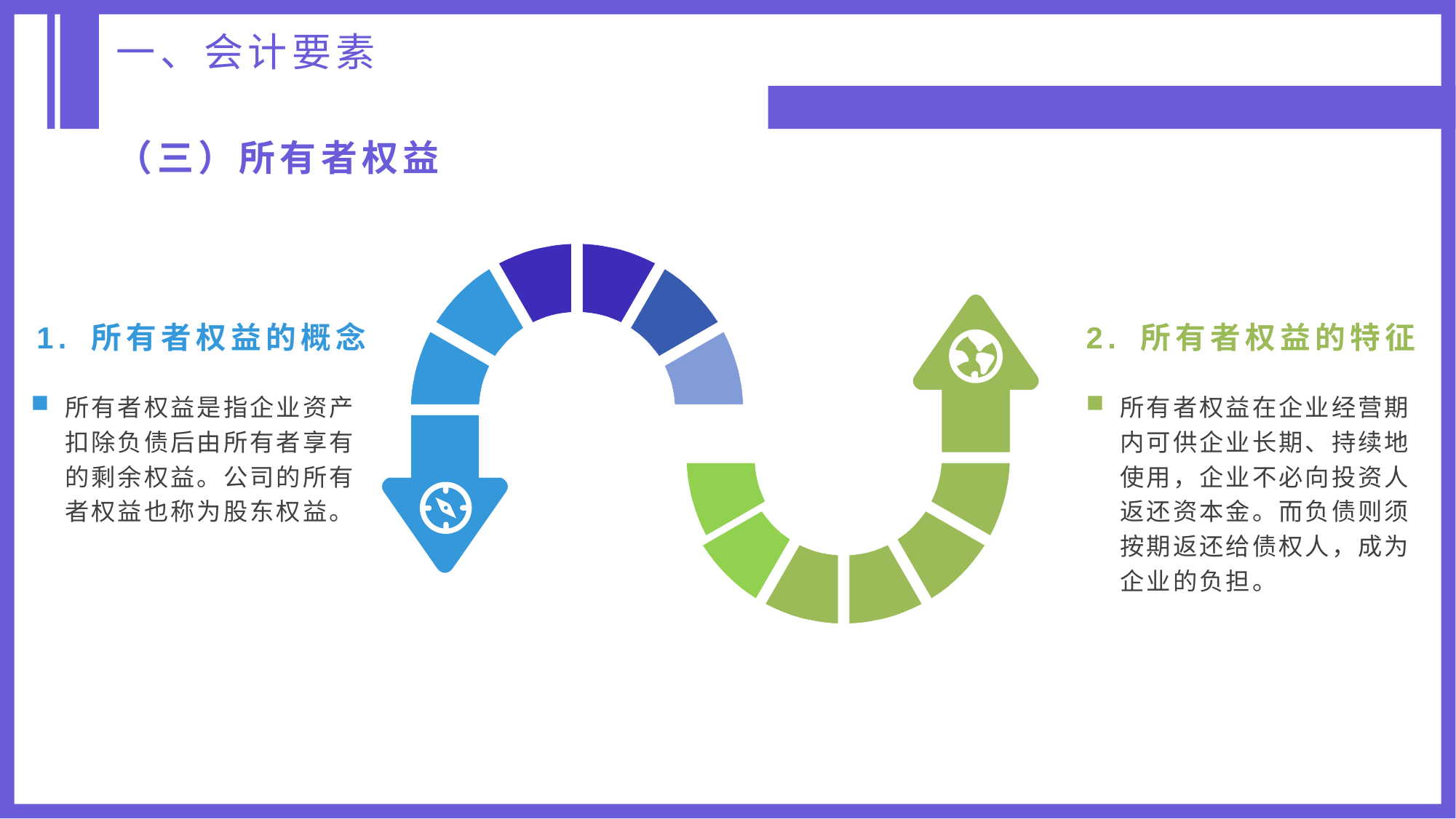

一、会计要素
（三）所有者权益

1. 所有者权益的概念
2. 所有者权益的特征

所有者权益是指企业资产扣除负债后由所有者享有的剩余权益。公司的所有者权益也称为股东权益。
所有者权益在企业经营期内可供企业长期、持续地使用，企业不必向投资人返还资本金。而负债则须按期返还给债权人，成为企业的负担。